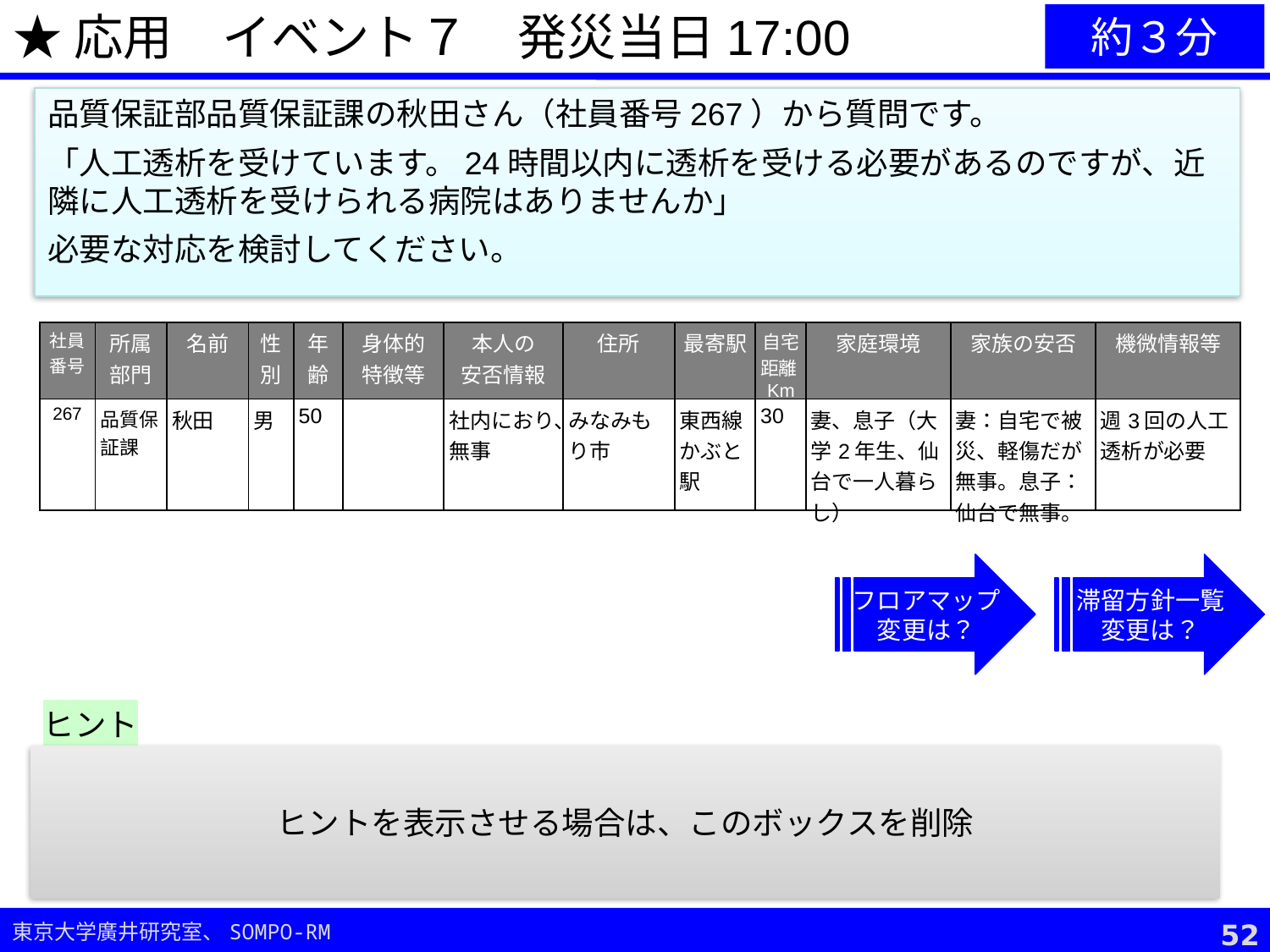

★応用　イベント７　発災当日17:00
約３分
品質保証部品質保証課の秋田さん（社員番号267）から質問です。
「人工透析を受けています。24時間以内に透析を受ける必要があるのですが、近隣に人工透析を受けられる病院はありませんか」
必要な対応を検討してください。
| 社員 番号 | 所属部門 | 名前 | 性別 | 年齢 | 身体的 特徴等 | 本人の 安否情報 | 住所 | 最寄駅 | 自宅距離Km | 家庭環境 | 家族の安否 | 機微情報等 |
| --- | --- | --- | --- | --- | --- | --- | --- | --- | --- | --- | --- | --- |
| 267 | 品質保証課 | 秋田 | 男 | 50 |  | 社内におり、無事 | みなみもり市 | 東西線かぶと駅 | 30 | 妻、息子（大学2年生、仙台で一人暮らし） | 妻：自宅で被災、軽傷だが無事。息子：仙台で無事。 | 週3回の人工透析が必要 |
フロアマップ
変更は？
滞留方針一覧
変更は？
ヒント
地域で受入可能な透析機関については、保健所や役所にも情報があるかも。
医療機関の連絡先リスト等、平時の備えも重要。
ヒントを表示させる場合は、このボックスを削除
52